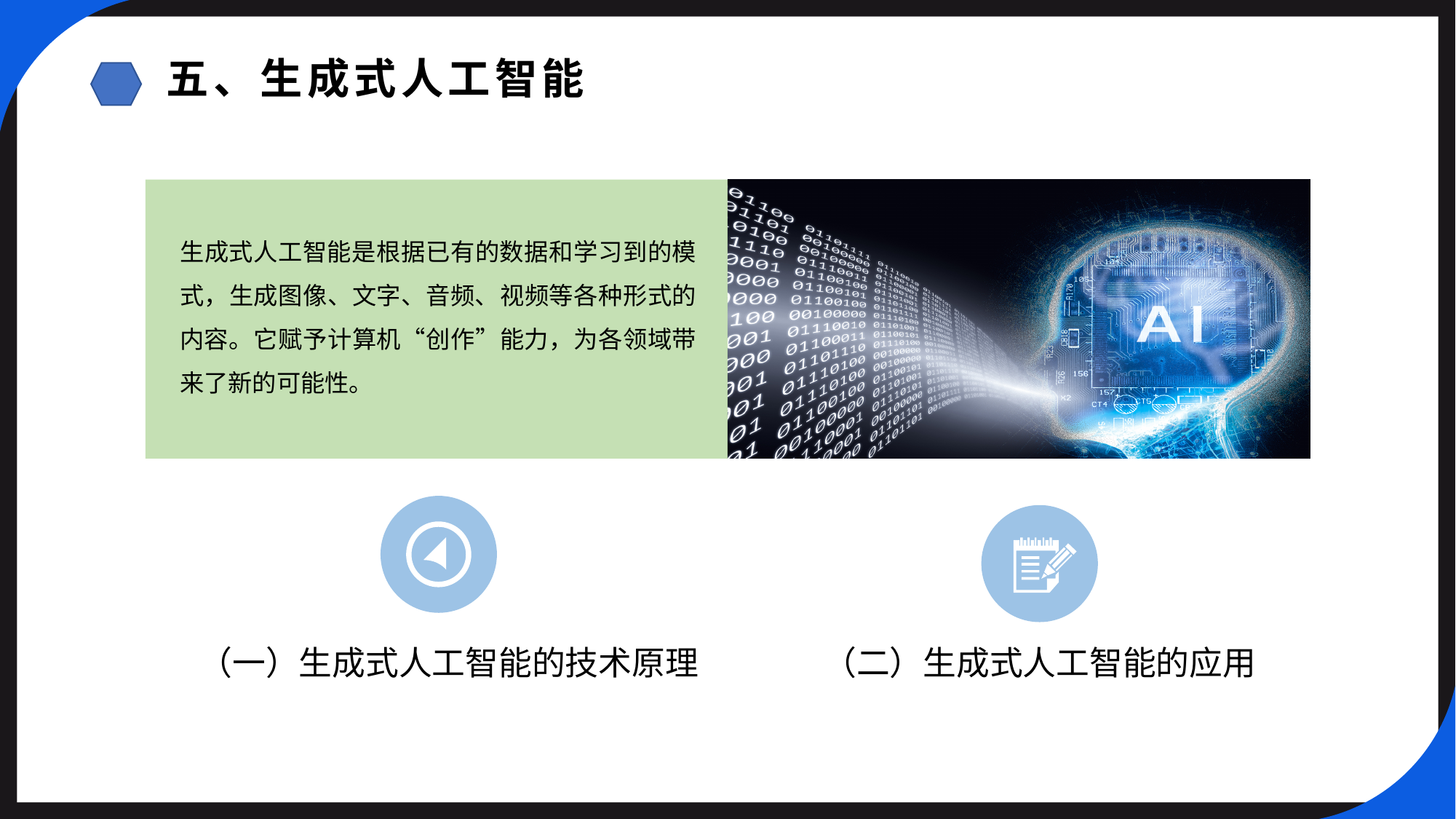

五、生成式人工智能

生成式人工智能是根据已有的数据和学习到的模式，生成图像、文字、音频、视频等各种形式的内容。它赋予计算机“创作”能力，为各领域带来了新的可能性。

（一）生成式人工智能的技术原理

（二）生成式人工智能的应用